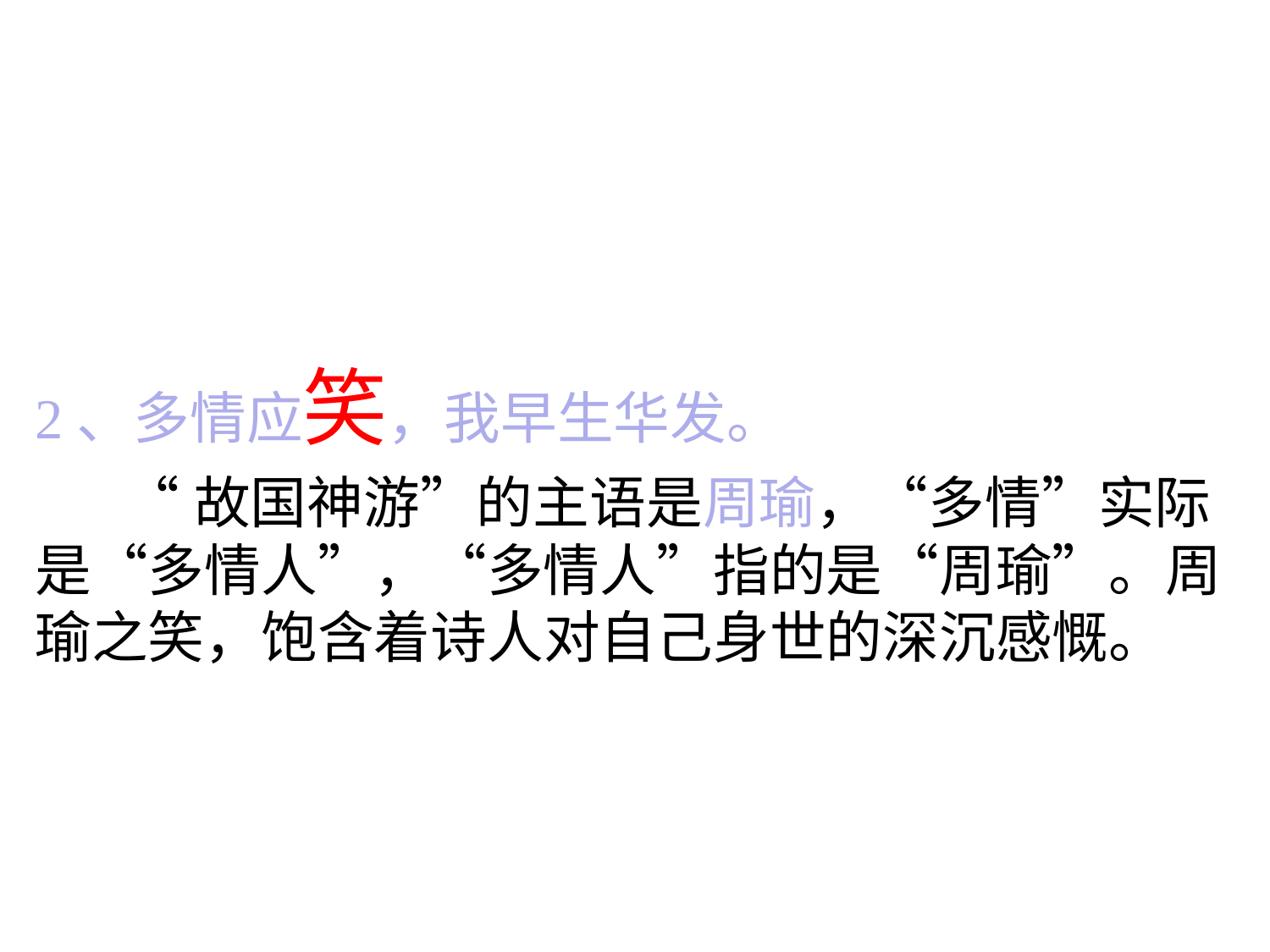

2、多情应笑，我早生华发。
       “故国神游”的主语是周瑜，“多情”实际是“多情人”，“多情人”指的是“周瑜”。周瑜之笑，饱含着诗人对自己身世的深沉感慨。